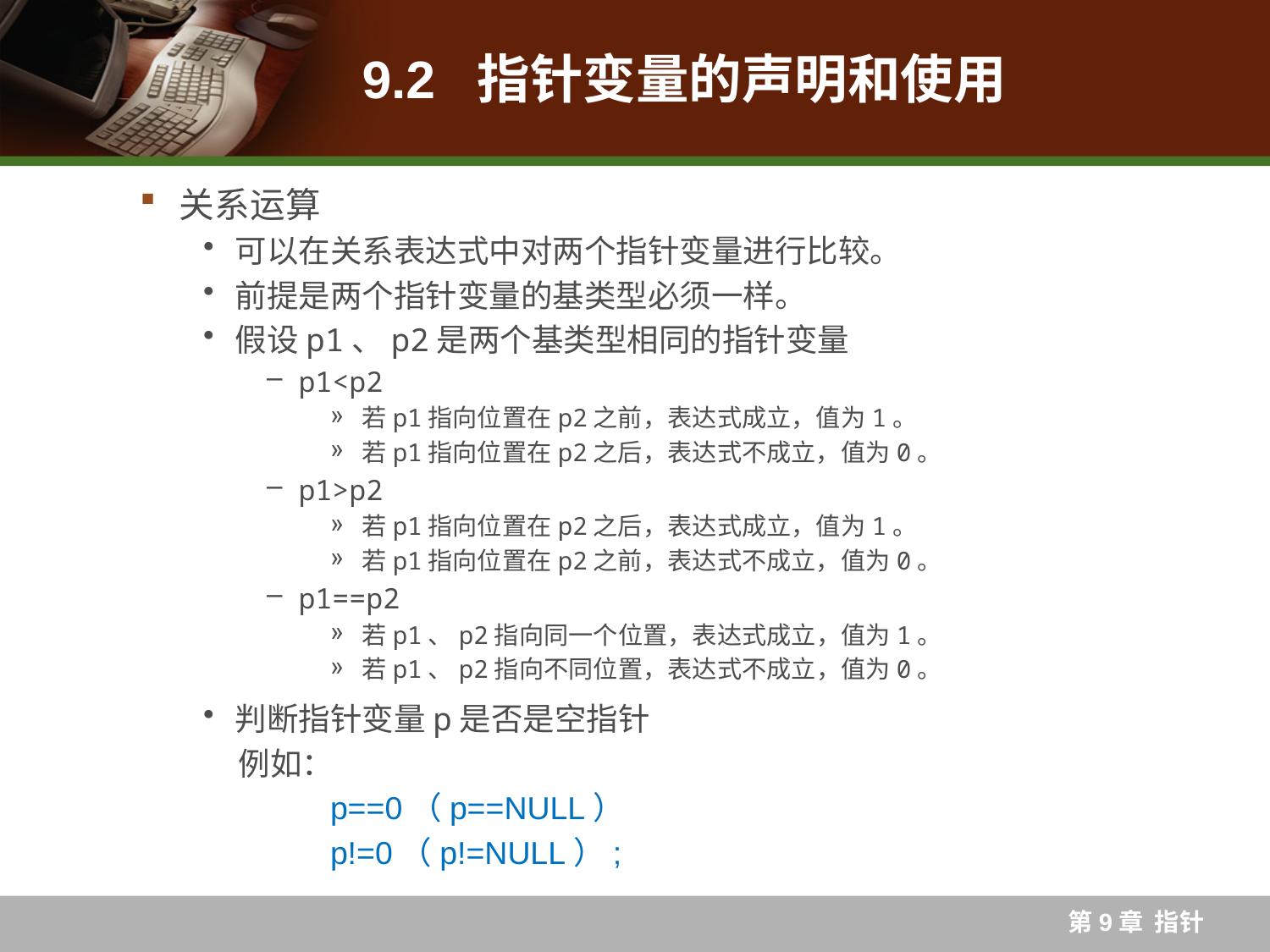

# 9.2  指针变量的声明和使用
关系运算
可以在关系表达式中对两个指针变量进行比较。
前提是两个指针变量的基类型必须一样。
假设p1、p2是两个基类型相同的指针变量
p1<p2
若p1指向位置在p2之前，表达式成立，值为1。
若p1指向位置在p2之后，表达式不成立，值为0。
p1>p2
若p1指向位置在p2之后，表达式成立，值为1。
若p1指向位置在p2之前，表达式不成立，值为0。
p1==p2
若p1、p2指向同一个位置，表达式成立，值为1。
若p1、p2指向不同位置，表达式不成立，值为0。
判断指针变量p是否是空指针
例如：
	p==0（p==NULL）
	p!=0（p!=NULL）;
第9章  指针